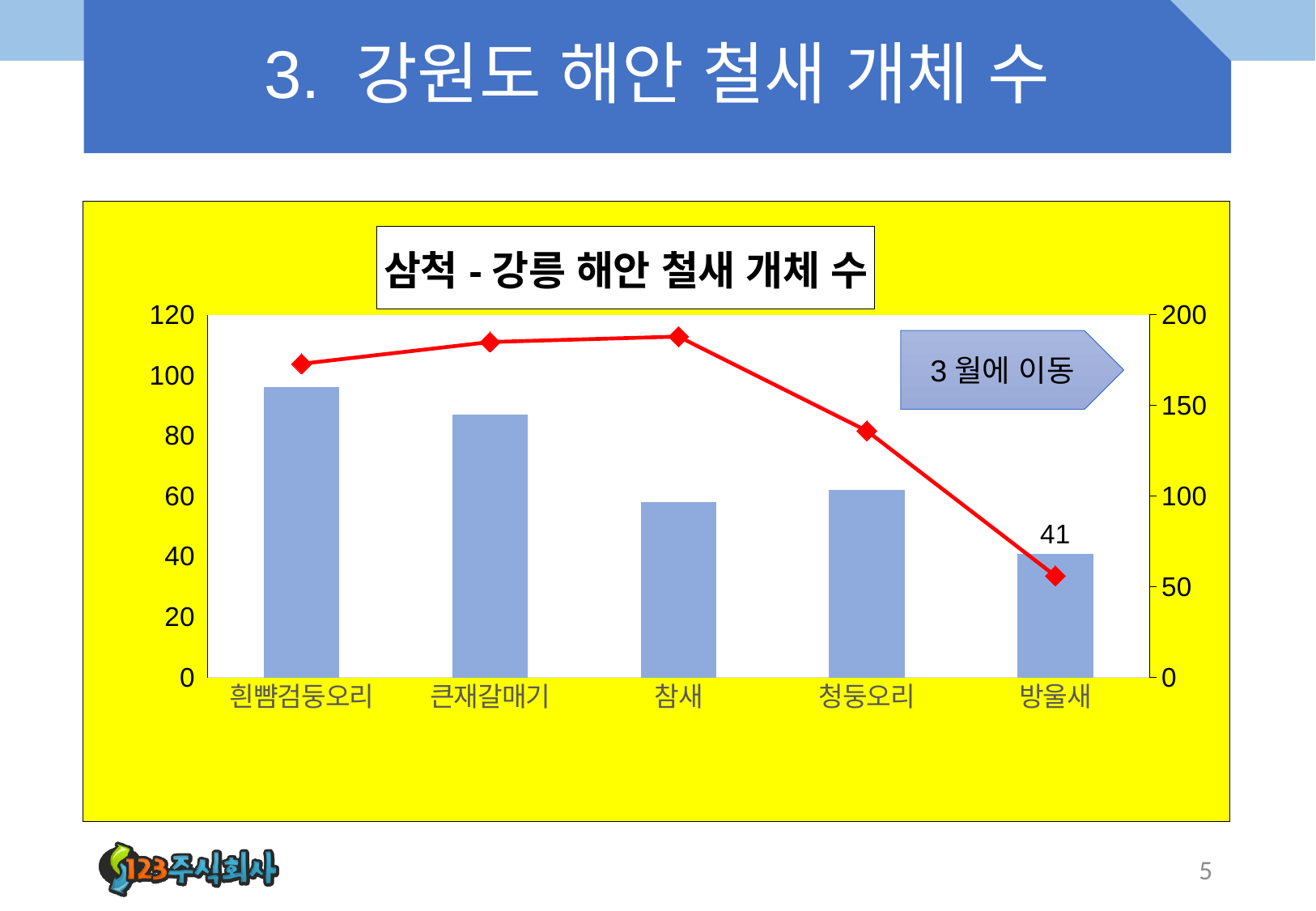

# 3. 강원도 해안 철새 개체 수

### Chart: 삼척-강릉 해안 철새 개체 수

| Category | 1월 | 12월 |
|---|---|---|
| 흰뺨검둥오리 | 96.0 | 173.0 |
| 큰재갈매기 | 87.0 | 185.0 |
| 참새 | 58.0 | 188.0 |
| 청둥오리 | 62.0 | 136.0 |
| 방울새 | 41.0 | 56.0 |
3월에 이동
5